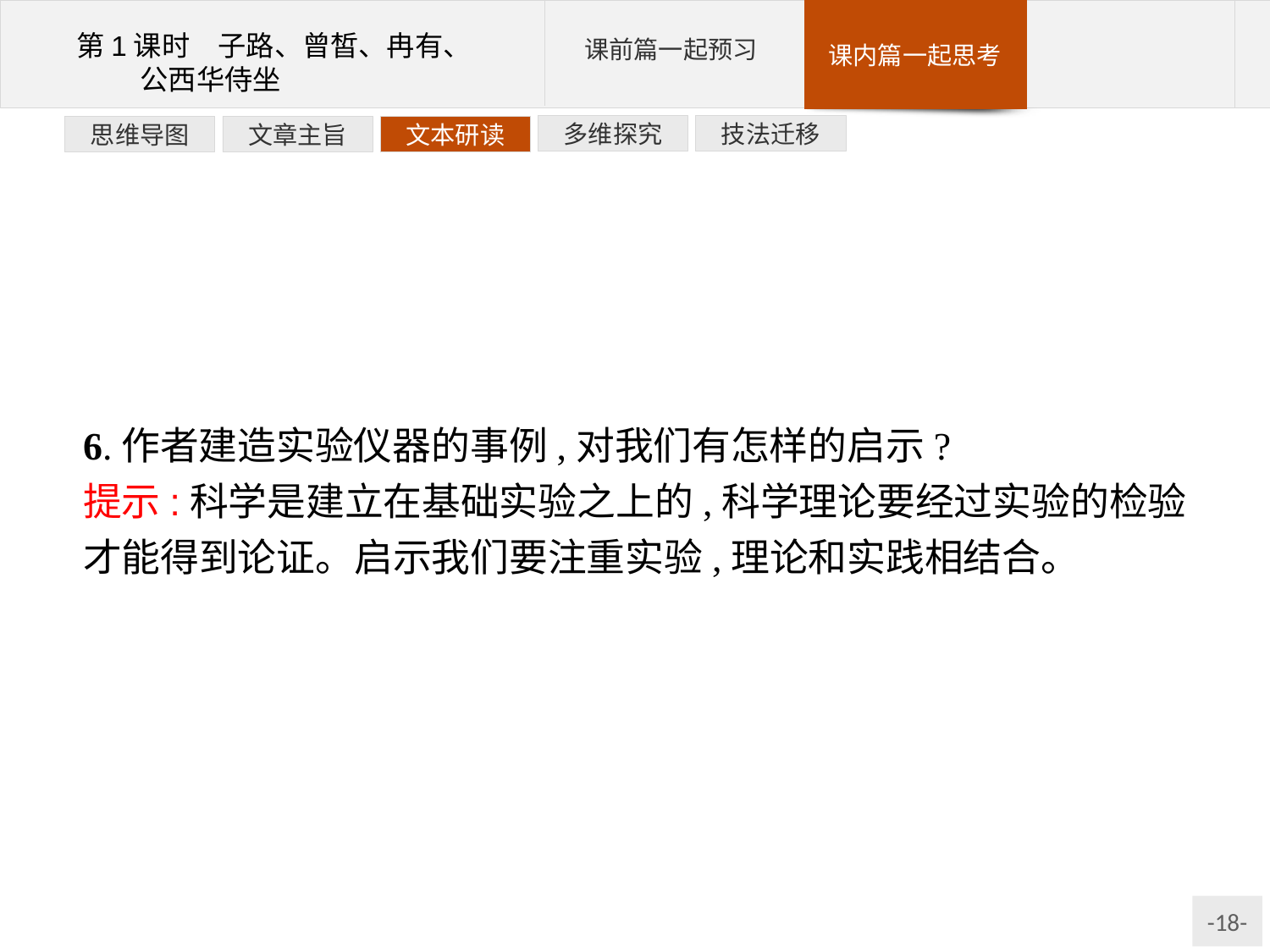

技法迁移
多维探究
文本研读
文章主旨
思维导图
6.作者建造实验仪器的事例,对我们有怎样的启示?
提示:科学是建立在基础实验之上的,科学理论要经过实验的检验才能得到论证。启示我们要注重实验,理论和实践相结合。